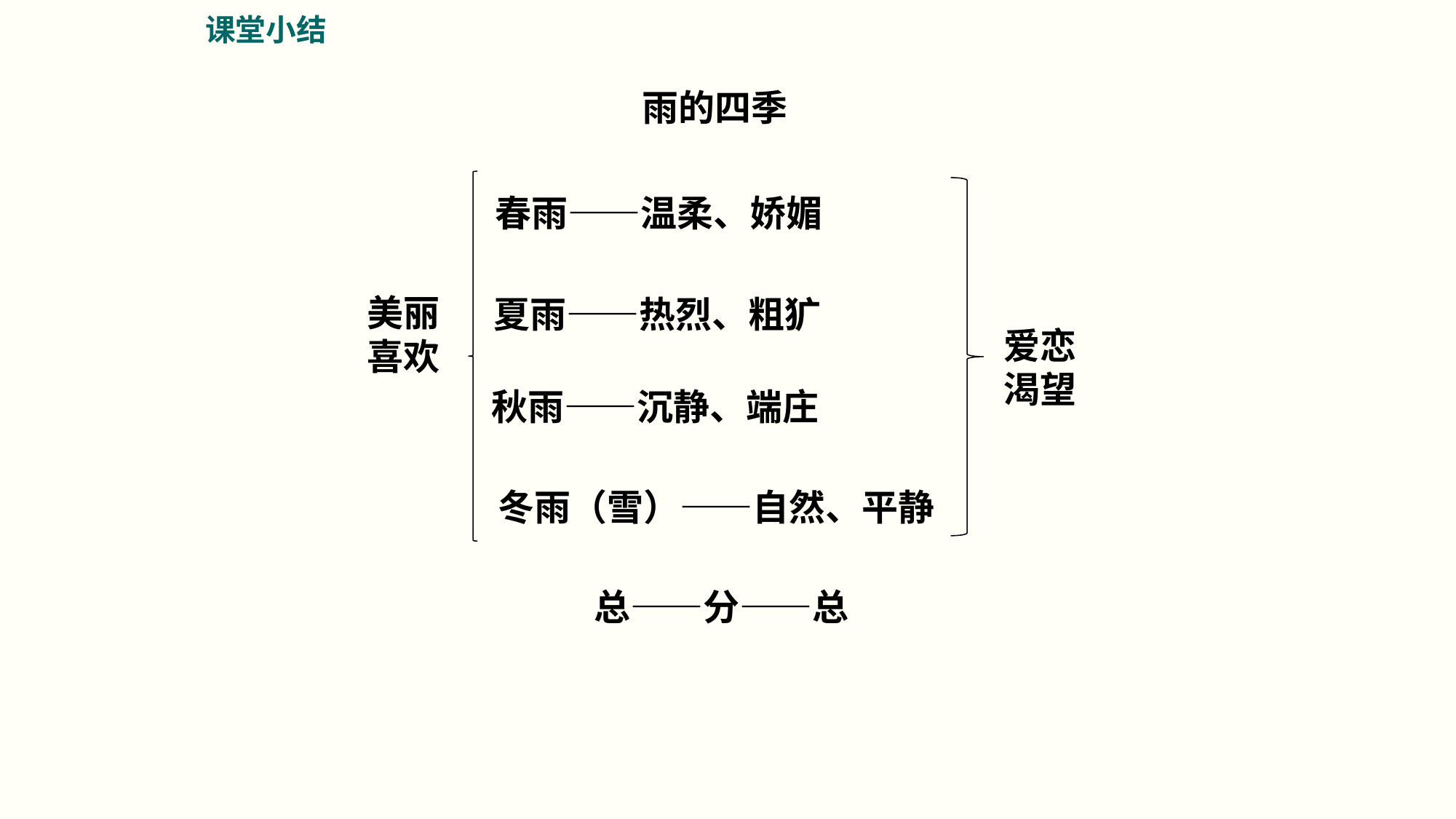

课堂小结
雨的四季

春雨——温柔、娇媚
美丽喜欢
夏雨——热烈、粗犷
爱恋
渴望
秋雨——沉静、端庄
冬雨（雪）——自然、平静
总——分——总